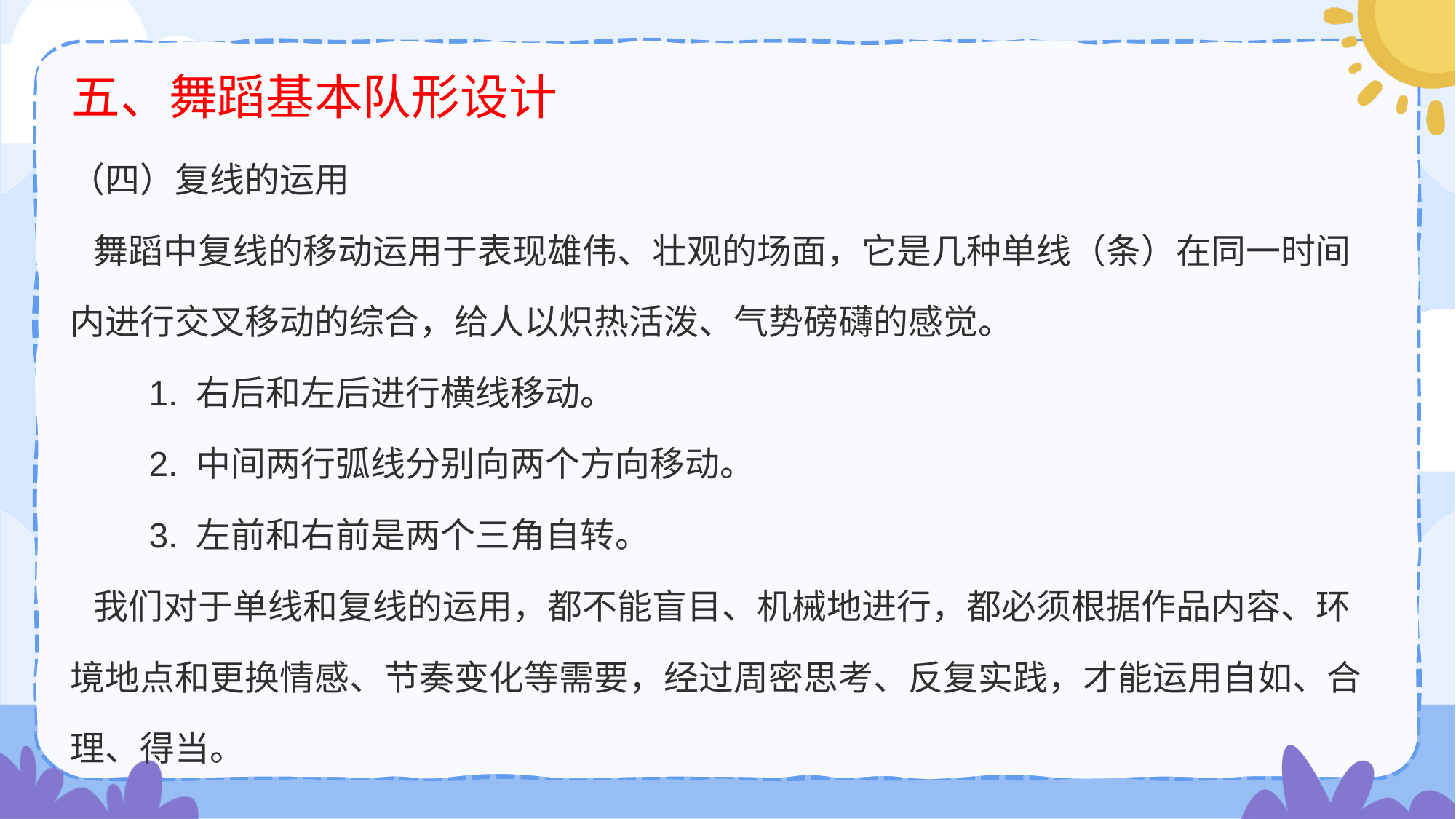

# 五、舞蹈基本队形设计
（四）复线的运用
   舞蹈中复线的移动运用于表现雄伟、壮观的场面，它是几种单线（条）在同一时间内进行交叉移动的综合，给人以炽热活泼、气势磅礴的感觉。
         1. 右后和左后进行横线移动。
         2. 中间两行弧线分别向两个方向移动。
         3. 左前和右前是两个三角自转。
   我们对于单线和复线的运用，都不能盲目、机械地进行，都必须根据作品内容、环境地点和更换情感、节奏变化等需要，经过周密思考、反复实践，才能运用自如、合理、得当。